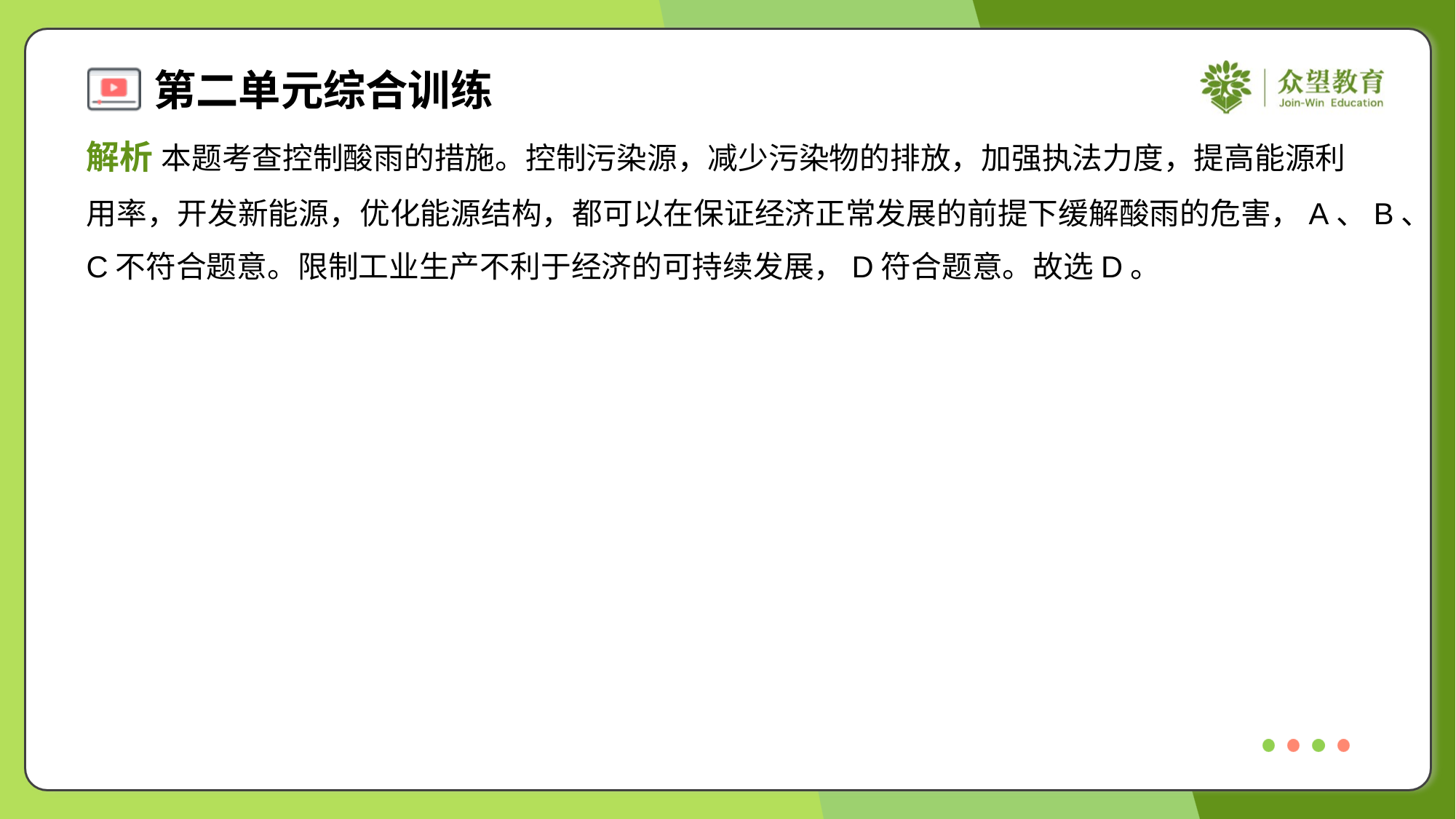

解析 本题考查控制酸雨的措施。控制污染源，减少污染物的排放，加强执法力度，提高能源利
用率，开发新能源，优化能源结构，都可以在保证经济正常发展的前提下缓解酸雨的危害，A、B、
C不符合题意。限制工业生产不利于经济的可持续发展，D符合题意。故选D。